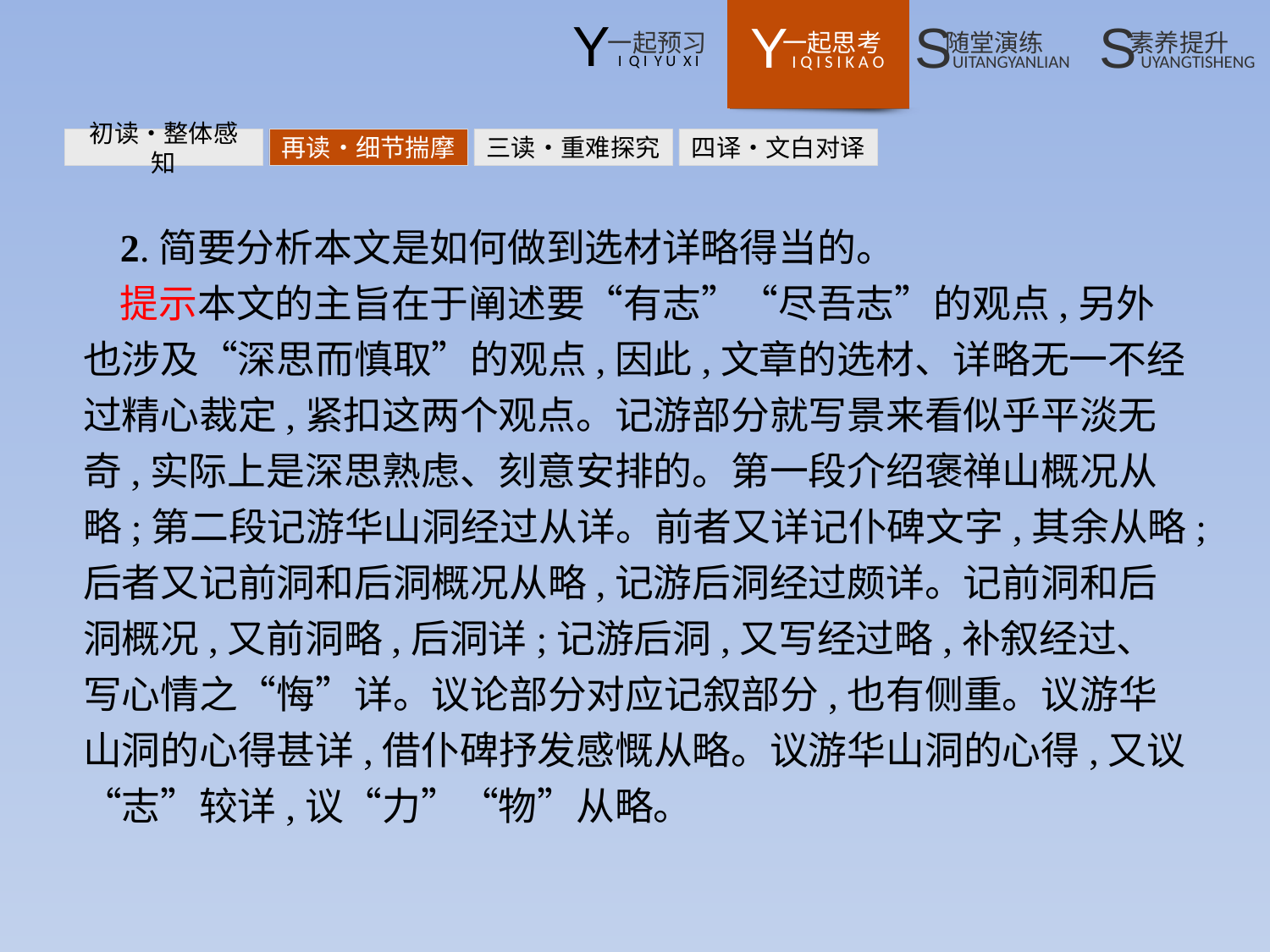

初读•整体感知
再读•细节揣摩
三读•重难探究
四译•文白对译
2.简要分析本文是如何做到选材详略得当的。
提示本文的主旨在于阐述要“有志”“尽吾志”的观点,另外也涉及“深思而慎取”的观点,因此,文章的选材、详略无一不经过精心裁定,紧扣这两个观点。记游部分就写景来看似乎平淡无奇,实际上是深思熟虑、刻意安排的。第一段介绍褒禅山概况从略;第二段记游华山洞经过从详。前者又详记仆碑文字,其余从略;后者又记前洞和后洞概况从略,记游后洞经过颇详。记前洞和后洞概况,又前洞略,后洞详;记游后洞,又写经过略,补叙经过、写心情之“悔”详。议论部分对应记叙部分,也有侧重。议游华山洞的心得甚详,借仆碑抒发感慨从略。议游华山洞的心得,又议“志”较详,议“力”“物”从略。